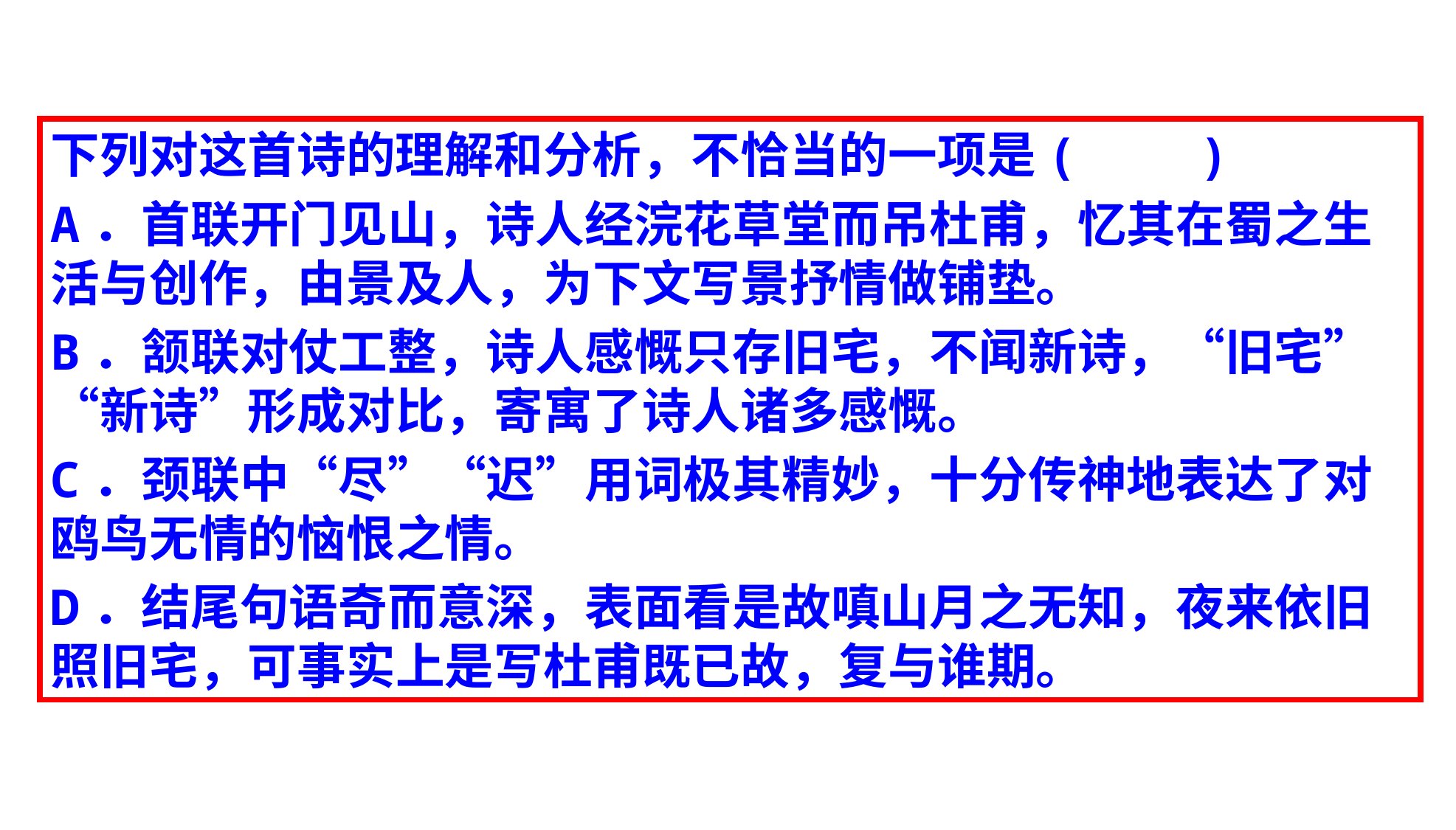

下列对这首诗的理解和分析，不恰当的一项是(　　)
A．首联开门见山，诗人经浣花草堂而吊杜甫，忆其在蜀之生活与创作，由景及人，为下文写景抒情做铺垫。
B．颔联对仗工整，诗人感慨只存旧宅，不闻新诗，“旧宅”“新诗”形成对比，寄寓了诗人诸多感慨。
C．颈联中“尽”“迟”用词极其精妙，十分传神地表达了对鸥鸟无情的恼恨之情。
D．结尾句语奇而意深，表面看是故嗔山月之无知，夜来依旧照旧宅，可事实上是写杜甫既已故，复与谁期。